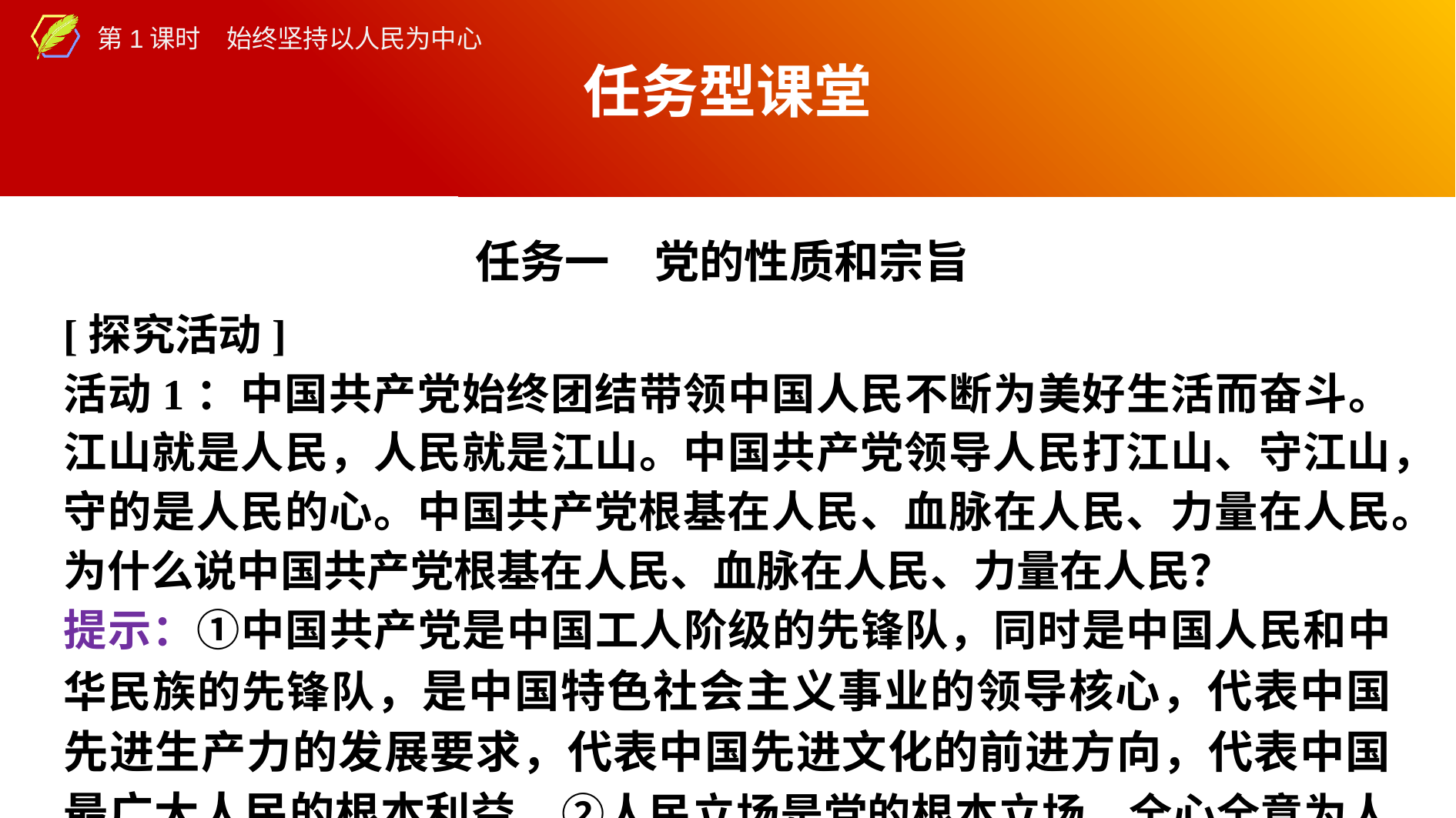

任务型课堂
任务一　党的性质和宗旨
[探究活动]
活动1：中国共产党始终团结带领中国人民不断为美好生活而奋斗。江山就是人民，人民就是江山。中国共产党领导人民打江山、守江山，守的是人民的心。中国共产党根基在人民、血脉在人民、力量在人民。
为什么说中国共产党根基在人民、血脉在人民、力量在人民？
提示：①中国共产党是中国工人阶级的先锋队，同时是中国人民和中华民族的先锋队，是中国特色社会主义事业的领导核心，代表中国先进生产力的发展要求，代表中国先进文化的前进方向，代表中国最广大人民的根本利益。②人民立场是党的根本立场。全心全意为人民服务是党的根本宗旨。